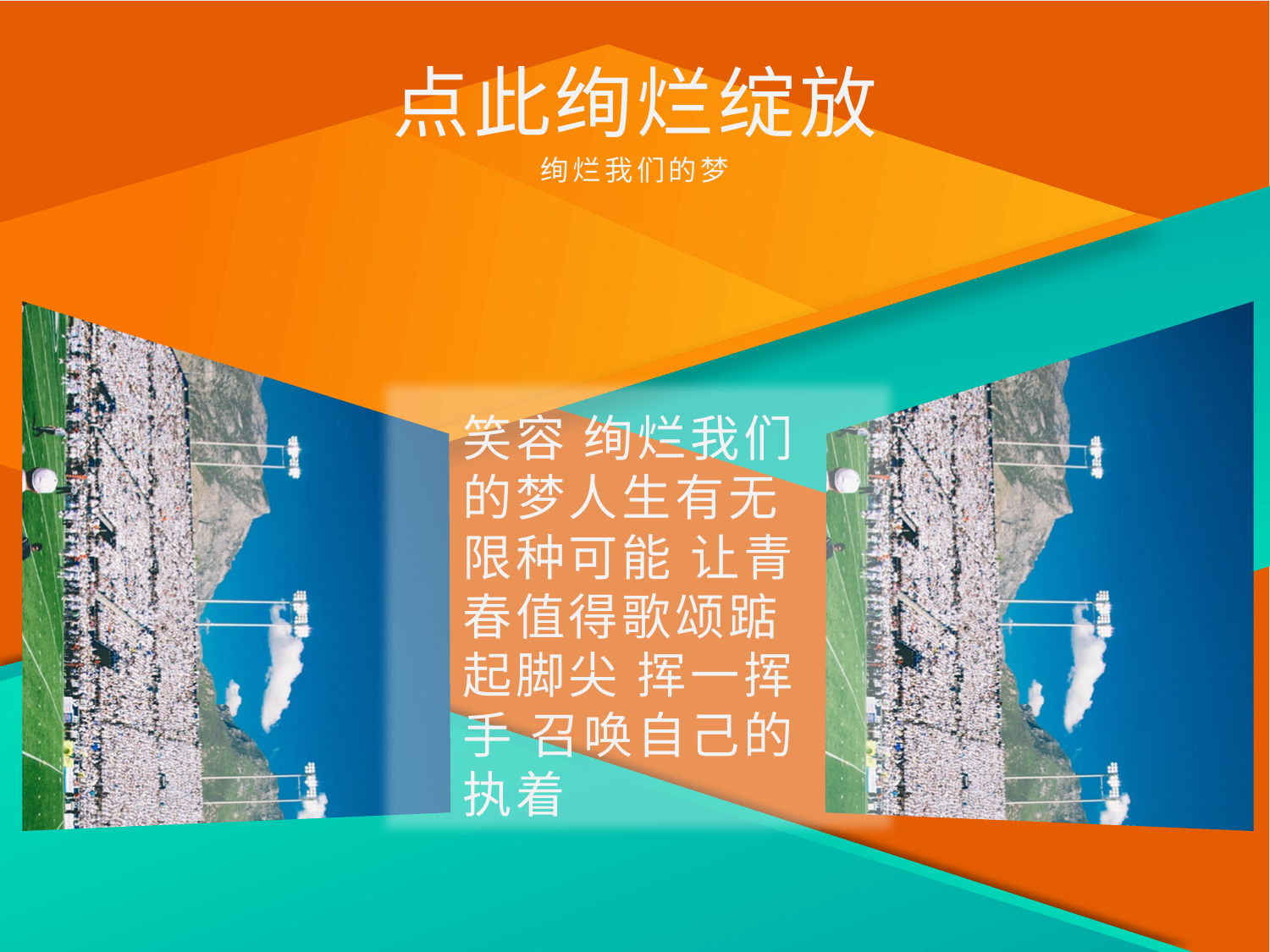

点此绚烂绽放

绚烂我们的梦

笑容 绚烂我们的梦人生有无限种可能 让青春值得歌颂踮起脚尖 挥一挥手 召唤自己的执着